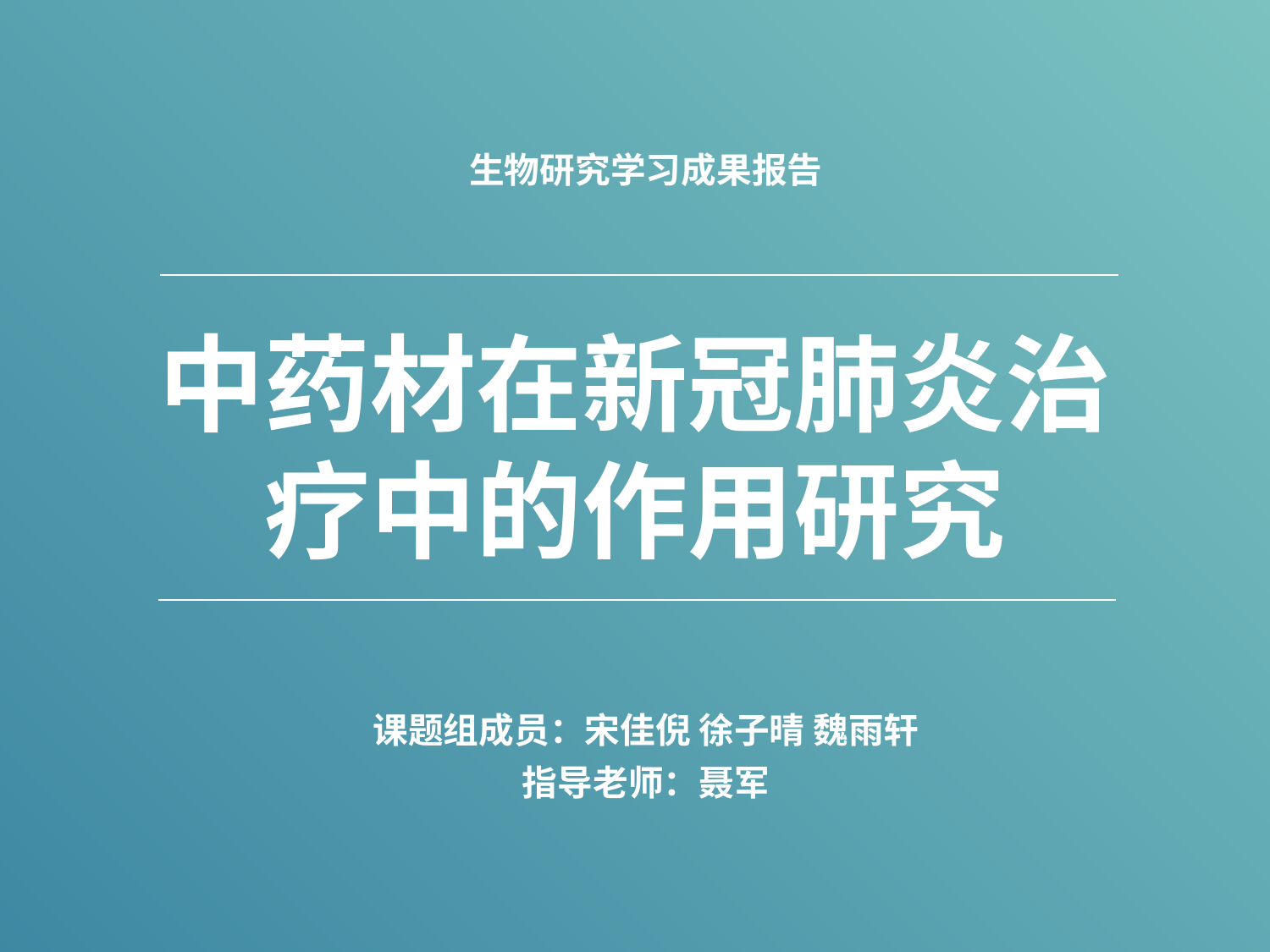

生物研究学习成果报告

中药材在新冠肺炎治疗中的作用研究
课题组成员：宋佳倪 徐子晴 魏雨轩
指导老师：聂军